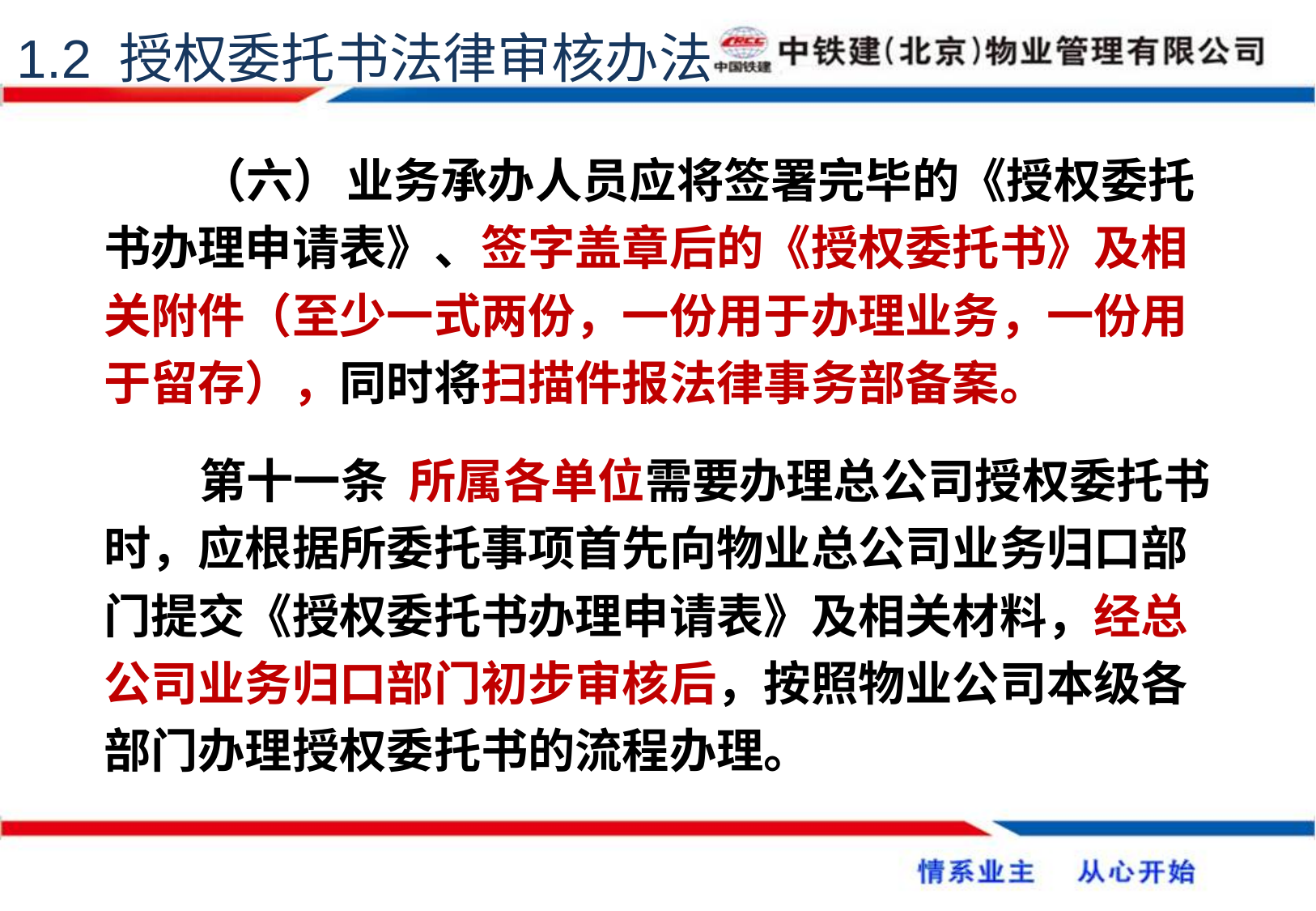

1.2 授权委托书法律审核办法
（六）	业务承办人员应将签署完毕的《授权委托书办理申请表》、签字盖章后的《授权委托书》及相关附件（至少一式两份，一份用于办理业务，一份用于留存），同时将扫描件报法律事务部备案。
第十一条  所属各单位需要办理总公司授权委托书时，应根据所委托事项首先向物业总公司业务归口部门提交《授权委托书办理申请表》及相关材料，经总公司业务归口部门初步审核后，按照物业公司本级各部门办理授权委托书的流程办理。
23